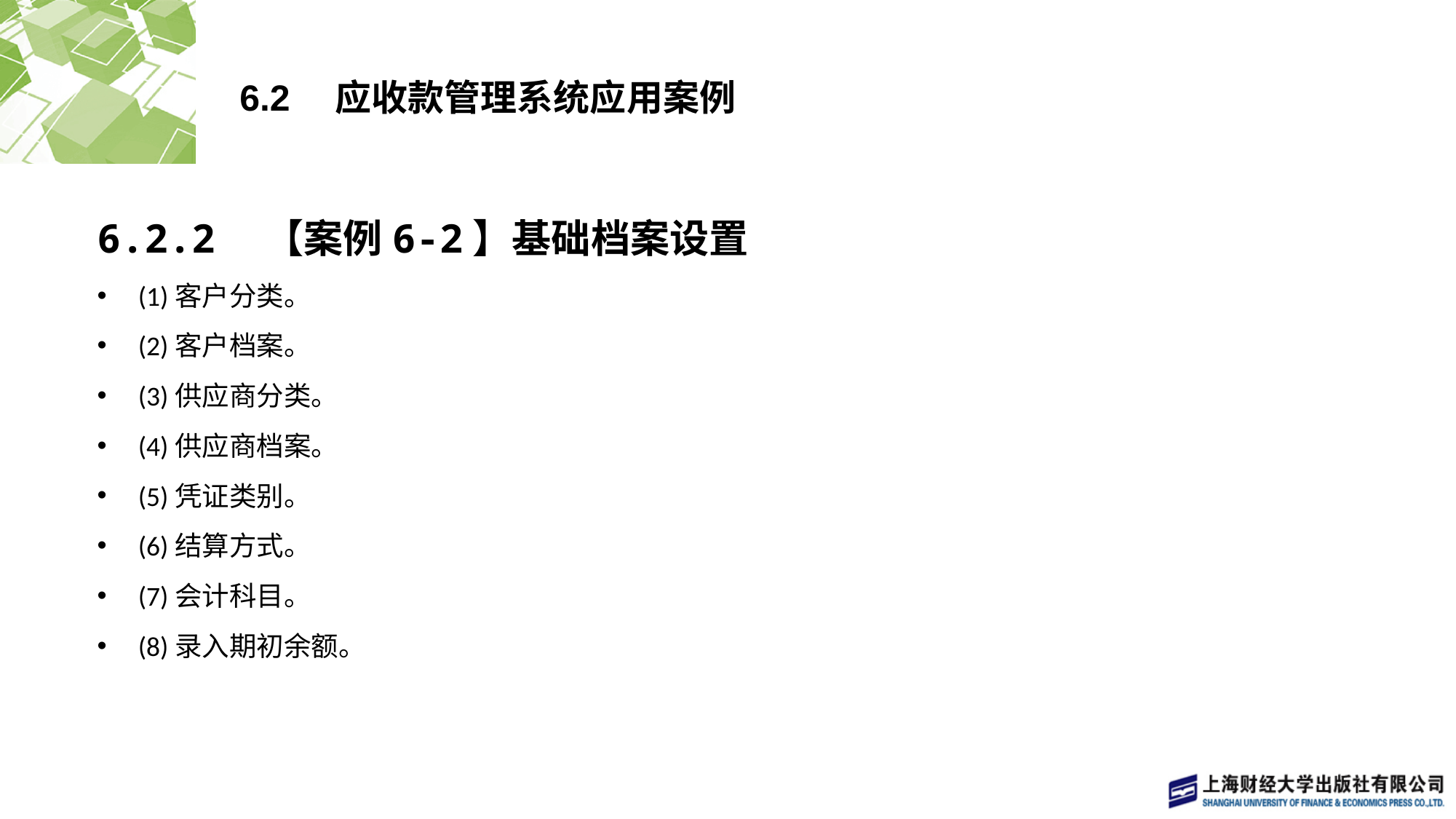

# 6.2　应收款管理系统应用案例
6.2.2　【案例6-2】基础档案设置
(1)客户分类。
(2)客户档案。
(3)供应商分类。
(4)供应商档案。
(5)凭证类别。
(6)结算方式。
(7)会计科目。
(8)录入期初余额。